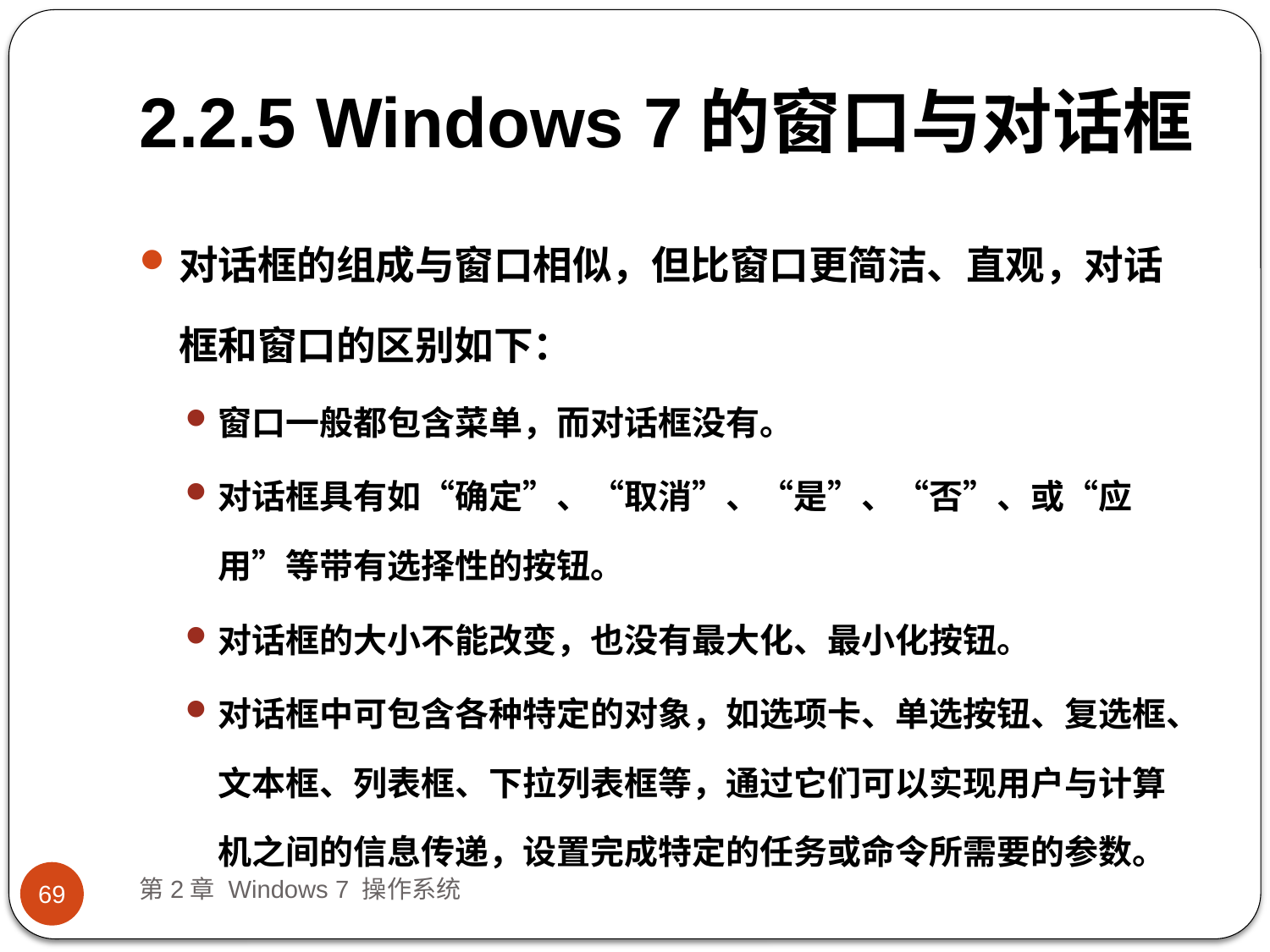

# 2.2.5 Windows 7的窗口与对话框
对话框的组成与窗口相似，但比窗口更简洁、直观，对话框和窗口的区别如下：
窗口一般都包含菜单，而对话框没有。
对话框具有如“确定”、“取消”、“是”、“否”、或“应用”等带有选择性的按钮。
对话框的大小不能改变，也没有最大化、最小化按钮。
对话框中可包含各种特定的对象，如选项卡、单选按钮、复选框、文本框、列表框、下拉列表框等，通过它们可以实现用户与计算机之间的信息传递，设置完成特定的任务或命令所需要的参数。
第2章 Windows 7 操作系统
69